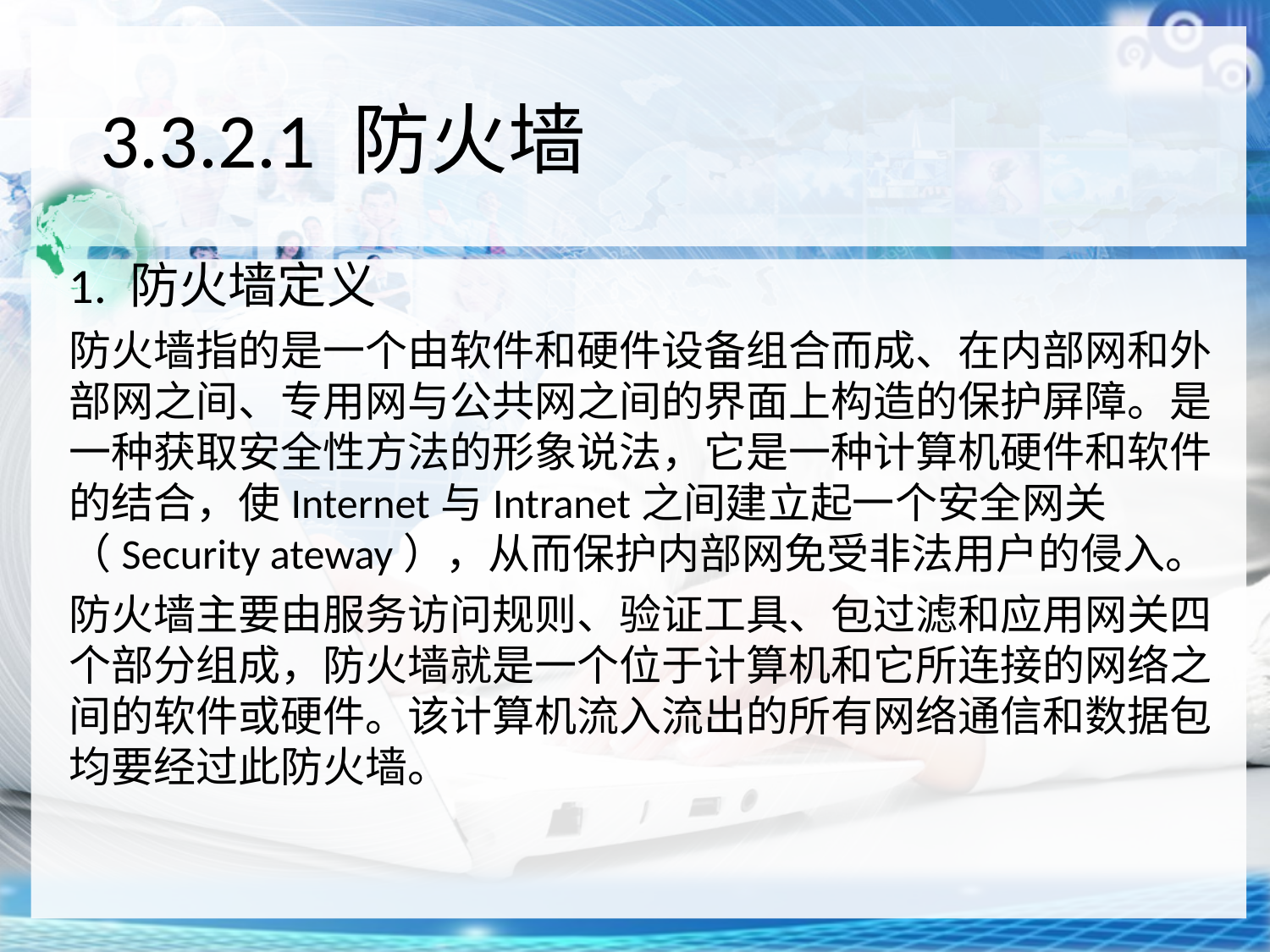

# 3.3.2.1 防火墙
1. 防火墙定义
防火墙指的是一个由软件和硬件设备组合而成、在内部网和外部网之间、专用网与公共网之间的界面上构造的保护屏障。是一种获取安全性方法的形象说法，它是一种计算机硬件和软件的结合，使Internet与Intranet之间建立起一个安全网关（Security ateway），从而保护内部网免受非法用户的侵入。
防火墙主要由服务访问规则、验证工具、包过滤和应用网关四个部分组成，防火墙就是一个位于计算机和它所连接的网络之间的软件或硬件。该计算机流入流出的所有网络通信和数据包均要经过此防火墙。